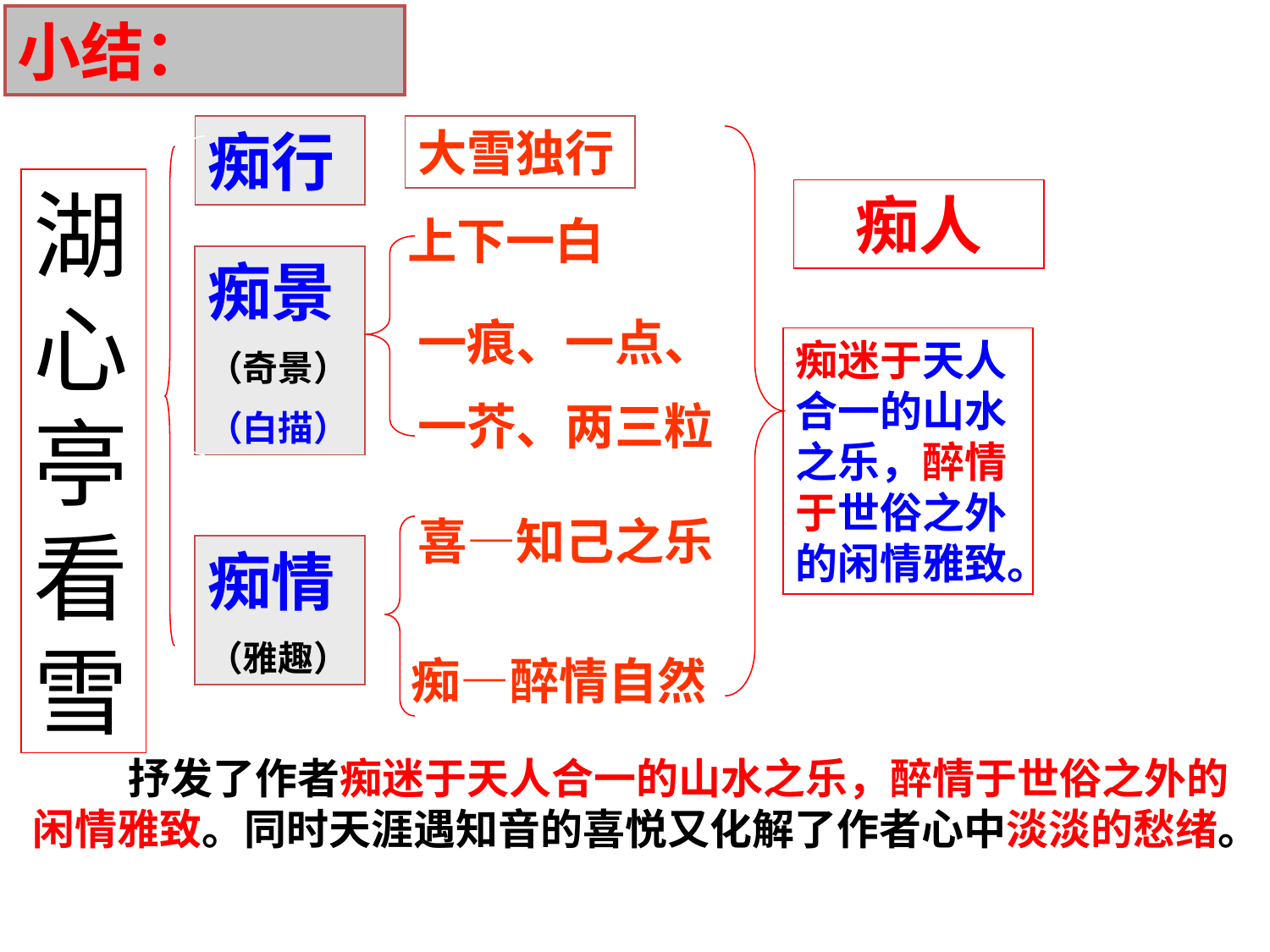

小结：
痴行
大雪独行

湖心亭看雪
痴人
上下一白

痴景
（奇景）
（白描）
一痕、一点、
一芥、两三粒
痴迷于天人合一的山水之乐，醉情于世俗之外的闲情雅致。
喜—知己之乐

痴情
（雅趣）
痴—醉情自然

         抒发了作者痴迷于天人合一的山水之乐，醉情于世俗之外的闲情雅致。同时天涯遇知音的喜悦又化解了作者心中淡淡的愁绪。